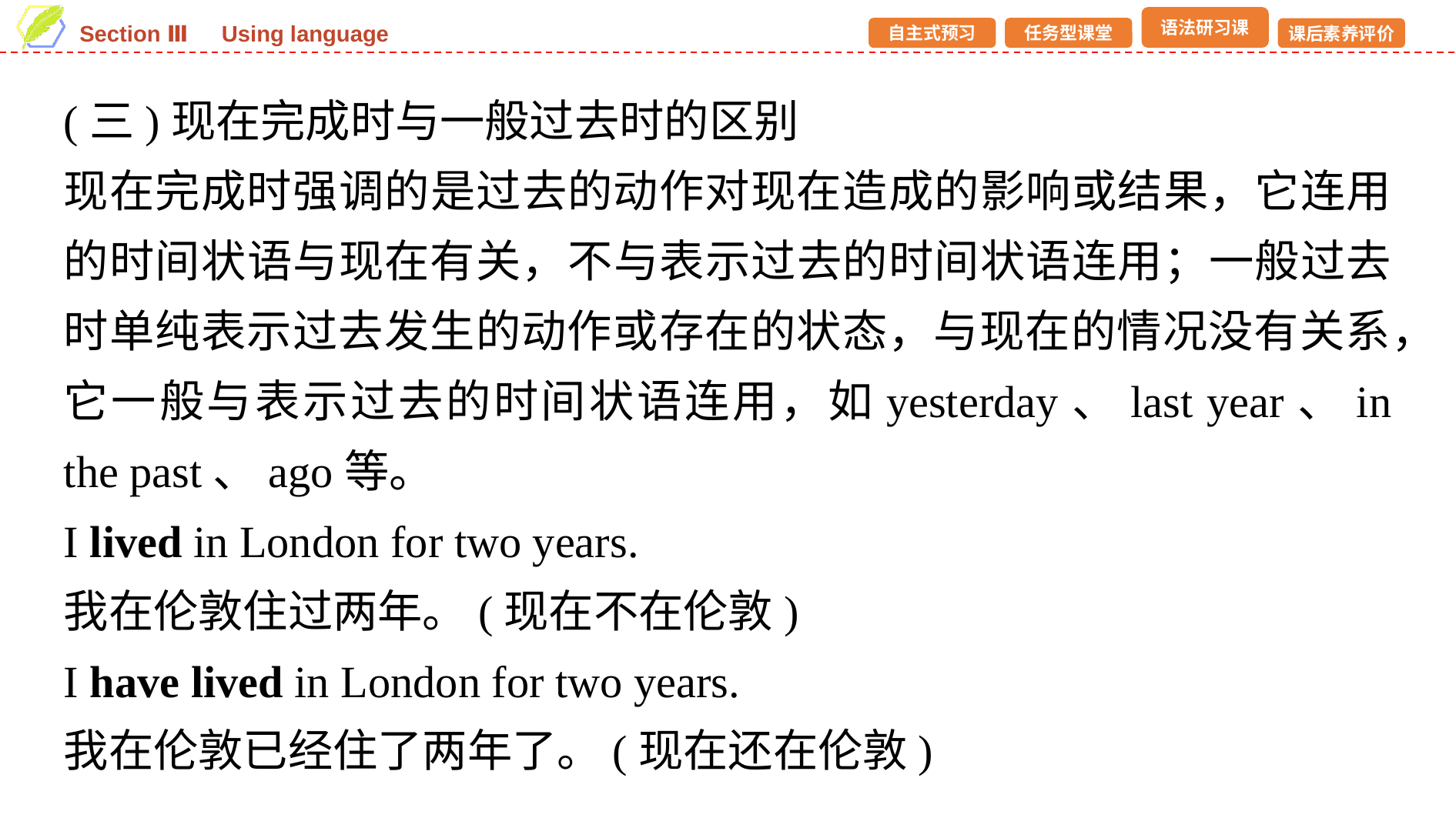

(三)现在完成时与一般过去时的区别
现在完成时强调的是过去的动作对现在造成的影响或结果，它连用的时间状语与现在有关，不与表示过去的时间状语连用；一般过去时单纯表示过去发生的动作或存在的状态，与现在的情况没有关系，它一般与表示过去的时间状语连用，如yesterday、last year、in the past、ago等。
I lived in London for two years.
我在伦敦住过两年。(现在不在伦敦)
I have lived in London for two years.
我在伦敦已经住了两年了。(现在还在伦敦)